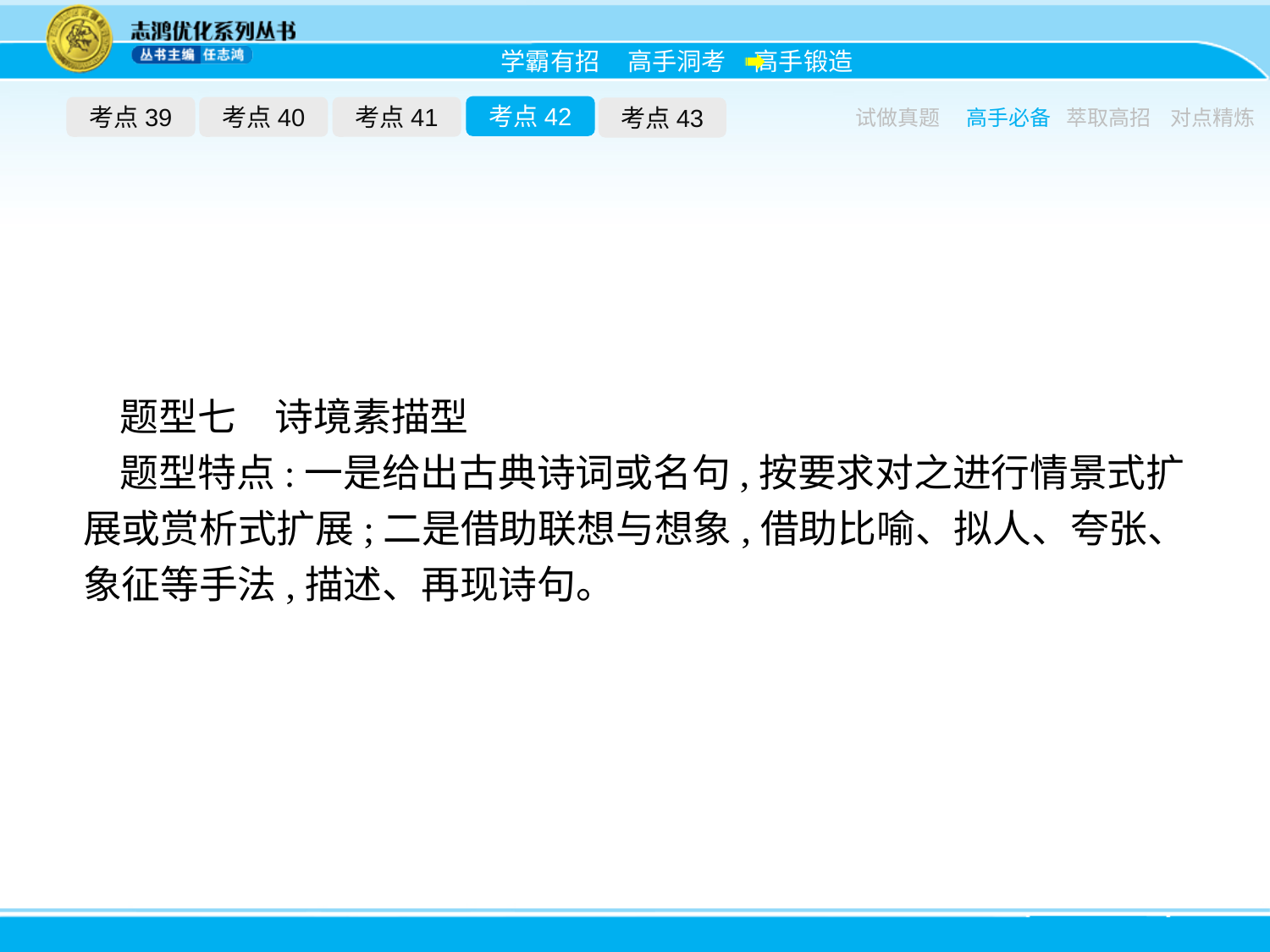

考点42
考点39
考点40
考点41
考点43
试做真题
高手必备
萃取高招
对点精炼
题型七　诗境素描型
题型特点:一是给出古典诗词或名句,按要求对之进行情景式扩展或赏析式扩展;二是借助联想与想象,借助比喻、拟人、夸张、象征等手法,描述、再现诗句。